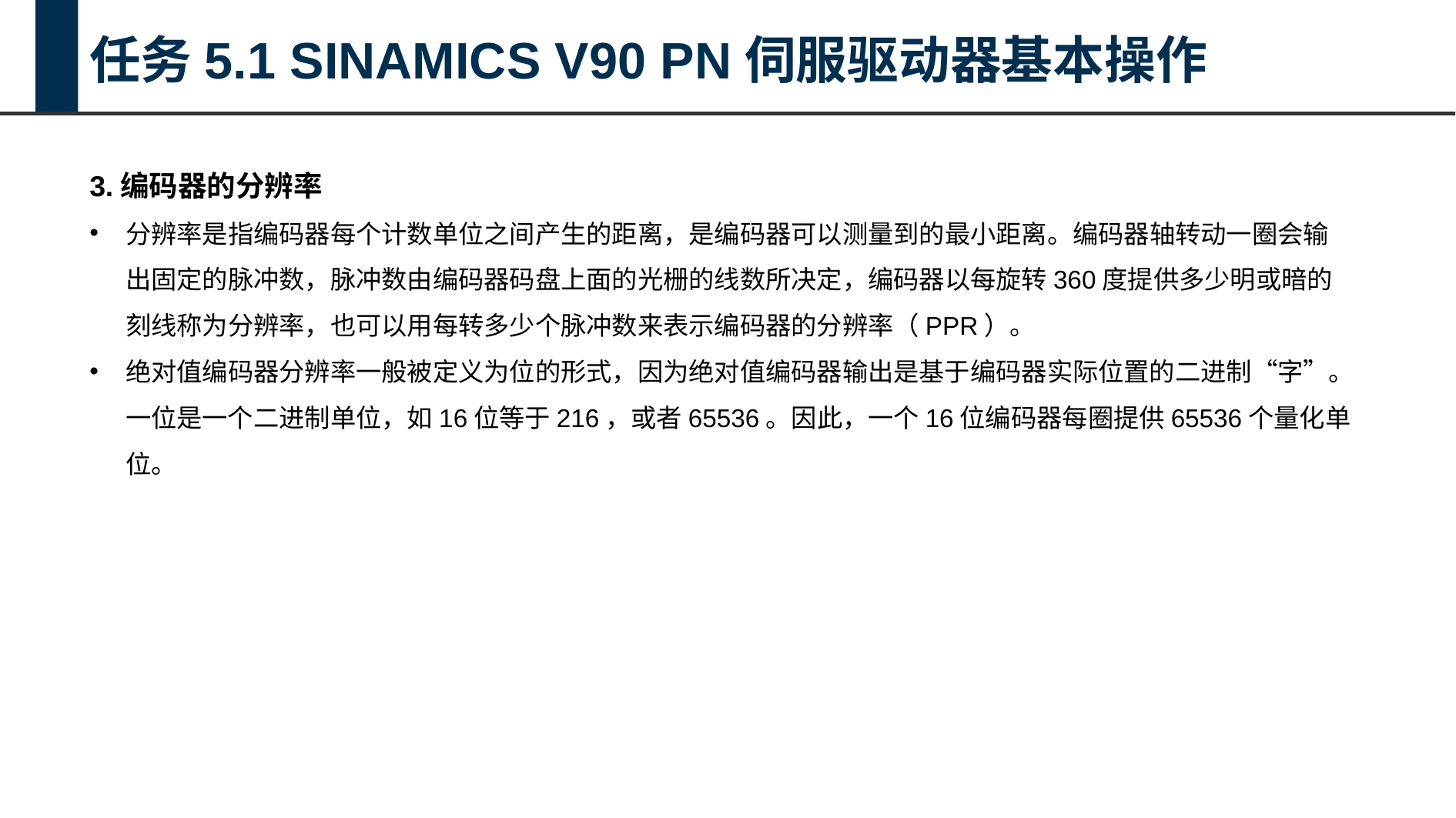

任务5.1 SINAMICS V90 PN伺服驱动器基本操作
3.编码器的分辨率
分辨率是指编码器每个计数单位之间产生的距离，是编码器可以测量到的最小距离。编码器轴转动一圈会输出固定的脉冲数，脉冲数由编码器码盘上面的光栅的线数所决定，编码器以每旋转360度提供多少明或暗的刻线称为分辨率，也可以用每转多少个脉冲数来表示编码器的分辨率（PPR）。
绝对值编码器分辨率一般被定义为位的形式，因为绝对值编码器输出是基于编码器实际位置的二进制“字”。一位是一个二进制单位，如16位等于216，或者65536。因此，一个16位编码器每圈提供65536个量化单位。